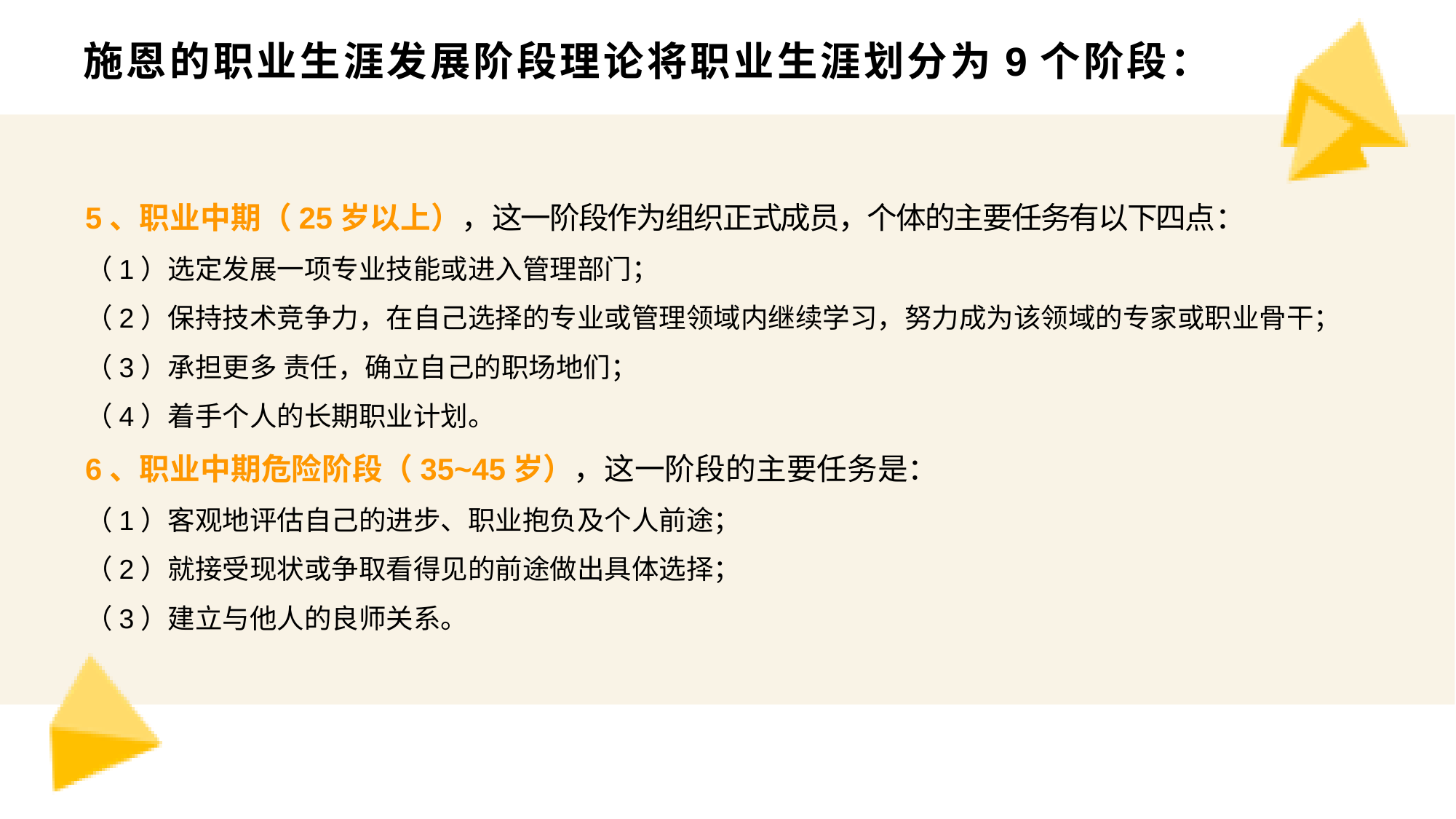

# 施恩的职业生涯发展阶段理论将职业生涯划分为9个阶段：
5、职业中期（25岁以上），这一阶段作为组织正式成员，个体的主要任务有以下四点：
（1）选定发展一项专业技能或进入管理部门；
（2）保持技术竞争力，在自己选择的专业或管理领域内继续学习，努力成为该领域的专家或职业骨干；
（3）承担更多 责任，确立自己的职场地们；
（4）着手个人的长期职业计划。
6、职业中期危险阶段（35~45岁），这一阶段的主要任务是：
（1）客观地评估自己的进步、职业抱负及个人前途；
（2）就接受现状或争取看得见的前途做出具体选择；
（3）建立与他人的良师关系。